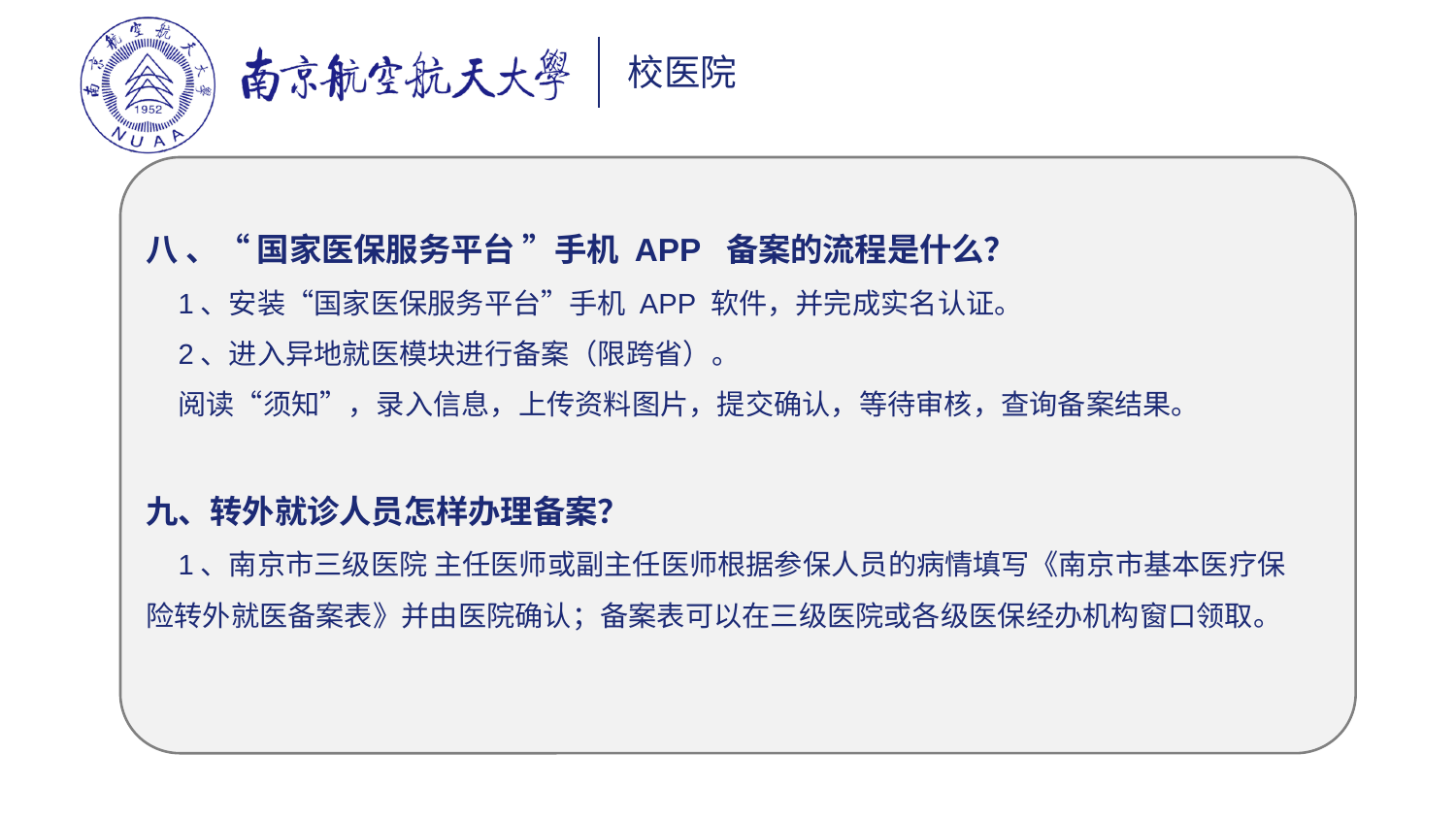

八 、“ 国家医保服务平台 ”手机 APP  备案的流程是什么？
    1、安装“国家医保服务平台”手机 APP 软件，并完成实名认证。
    2、进入异地就医模块进行备案（限跨省）。
    阅读“须知”，录入信息，上传资料图片，提交确认，等待审核，查询备案结果。

九、转外就诊人员怎样办理备案？
    1、南京市三级医院 主任医师或副主任医师根据参保人员的病情填写《南京市基本医疗保险转外就医备案表》并由医院确认；备案表可以在三级医院或各级医保经办机构窗口领取。